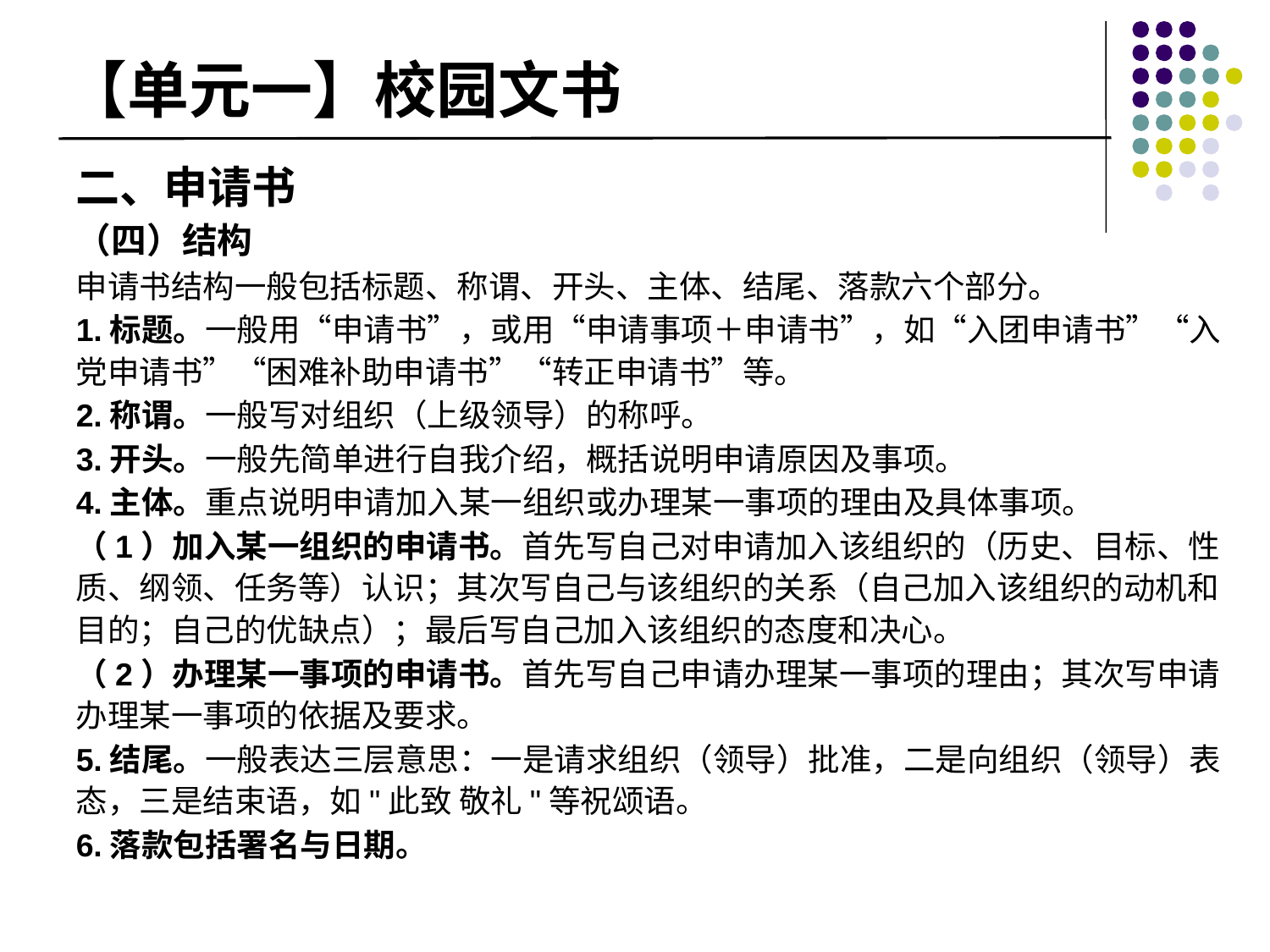

# 【单元一】校园文书
二、申请书
（四）结构
申请书结构一般包括标题、称谓、开头、主体、结尾、落款六个部分。
1.标题。一般用“申请书”，或用“申请事项＋申请书”，如“入团申请书”“入党申请书”“困难补助申请书”“转正申请书”等。
2.称谓。一般写对组织（上级领导）的称呼。
3.开头。一般先简单进行自我介绍，概括说明申请原因及事项。
4.主体。重点说明申请加入某一组织或办理某一事项的理由及具体事项。
（1）加入某一组织的申请书。首先写自己对申请加入该组织的（历史、目标、性质、纲领、任务等）认识；其次写自己与该组织的关系（自己加入该组织的动机和目的；自己的优缺点）；最后写自己加入该组织的态度和决心。
（2）办理某一事项的申请书。首先写自己申请办理某一事项的理由；其次写申请办理某一事项的依据及要求。
5.结尾。一般表达三层意思：一是请求组织（领导）批准，二是向组织（领导）表态，三是结束语，如"此致 敬礼"等祝颂语。
6.落款包括署名与日期。